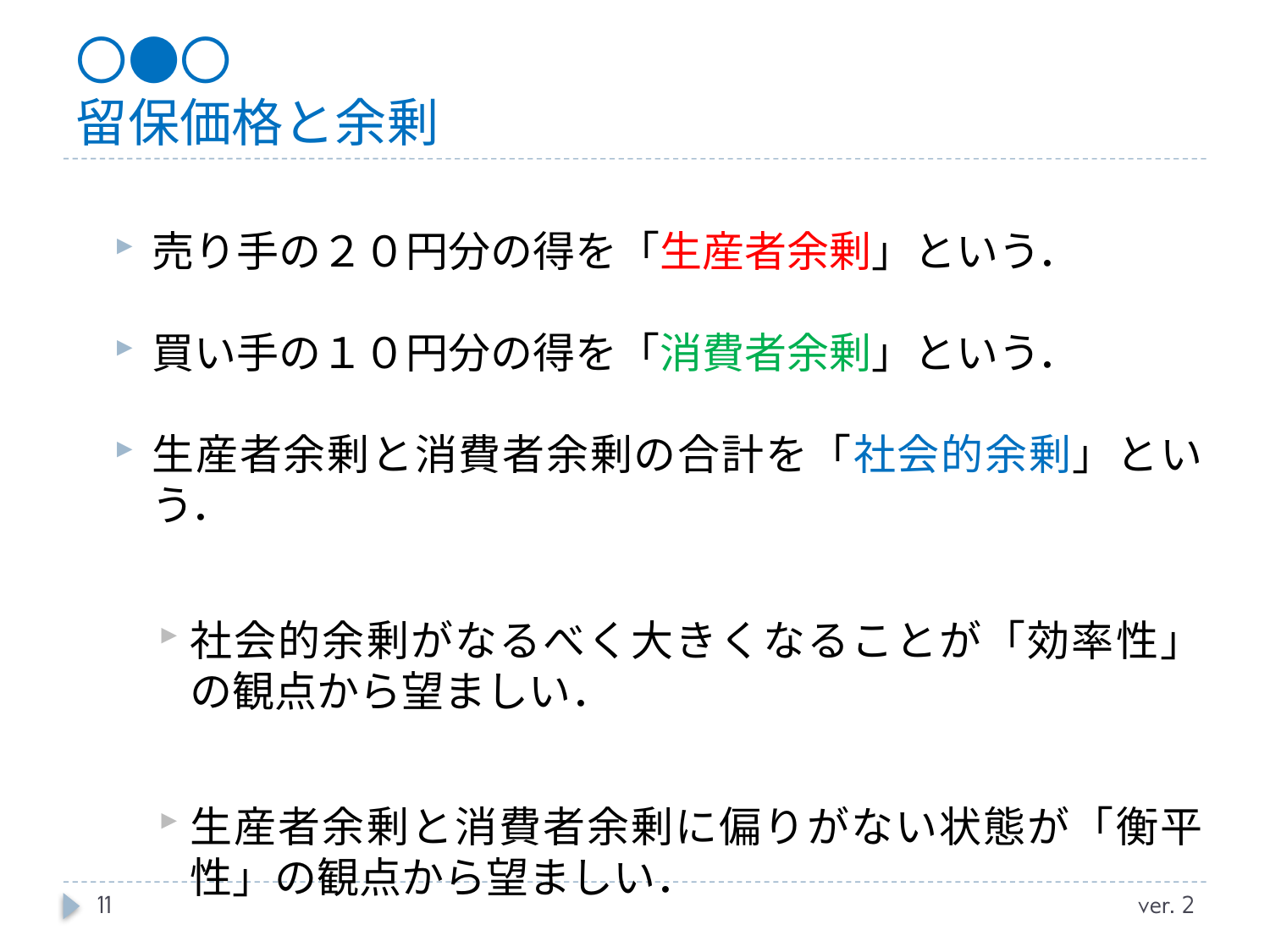

# 〇●〇 留保価格と余剰
売り手の２０円分の得を「生産者余剰」という．

買い手の１０円分の得を「消費者余剰」という．

生産者余剰と消費者余剰の合計を「社会的余剰」という．

社会的余剰がなるべく大きくなることが「効率性」の観点から望ましい．

生産者余剰と消費者余剰に偏りがない状態が「衡平性」の観点から望ましい．
11
ver. 2